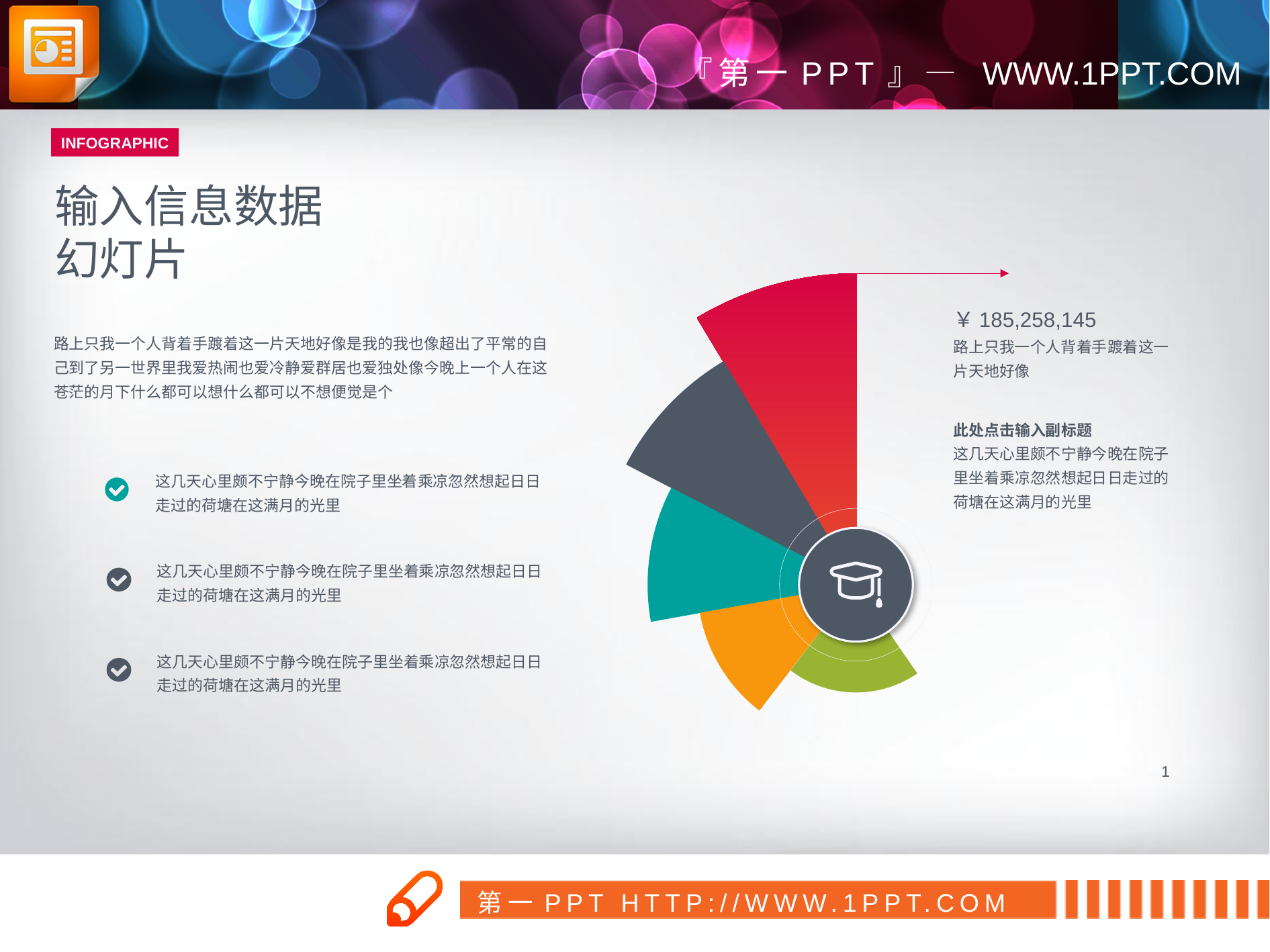

INFOGRAPHIC
输入信息数据
幻灯片

￥185,258,145
路上只我一个人背着手踱着这一片天地好像
路上只我一个人背着手踱着这一片天地好像是我的我也像超出了平常的自己到了另一世界里我爱热闹也爱冷静爱群居也爱独处像今晚上一个人在这苍茫的月下什么都可以想什么都可以不想便觉是个

此处点击输入副标题
这几天心里颇不宁静今晚在院子里坐着乘凉忽然想起日日走过的荷塘在这满月的光里

这几天心里颇不宁静今晚在院子里坐着乘凉忽然想起日日走过的荷塘在这满月的光里

这几天心里颇不宁静今晚在院子里坐着乘凉忽然想起日日走过的荷塘在这满月的光里

这几天心里颇不宁静今晚在院子里坐着乘凉忽然想起日日走过的荷塘在这满月的光里

1